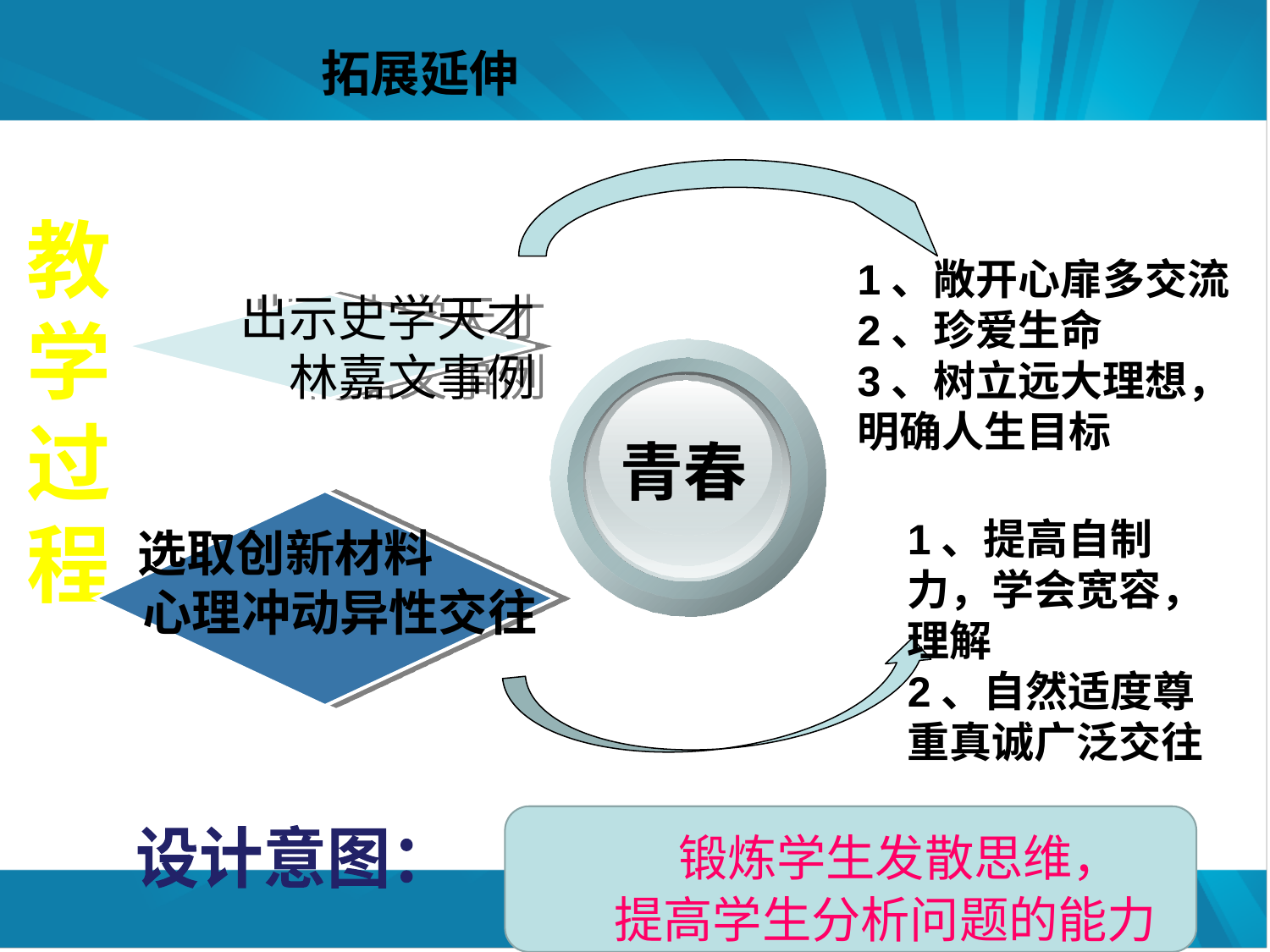

拓展延伸

教学过程
1、敞开心扉多交流
2、珍爱生命
3、树立远大理想，明确人生目标

出示史学天才
林嘉文事例

青春

1、提高自制力，学会宽容，理解
2、自然适度尊重真诚广泛交往
选取创新材料
心理冲动异性交往

 锻炼学生发散思维，
提高学生分析问题的能力
设计意图：